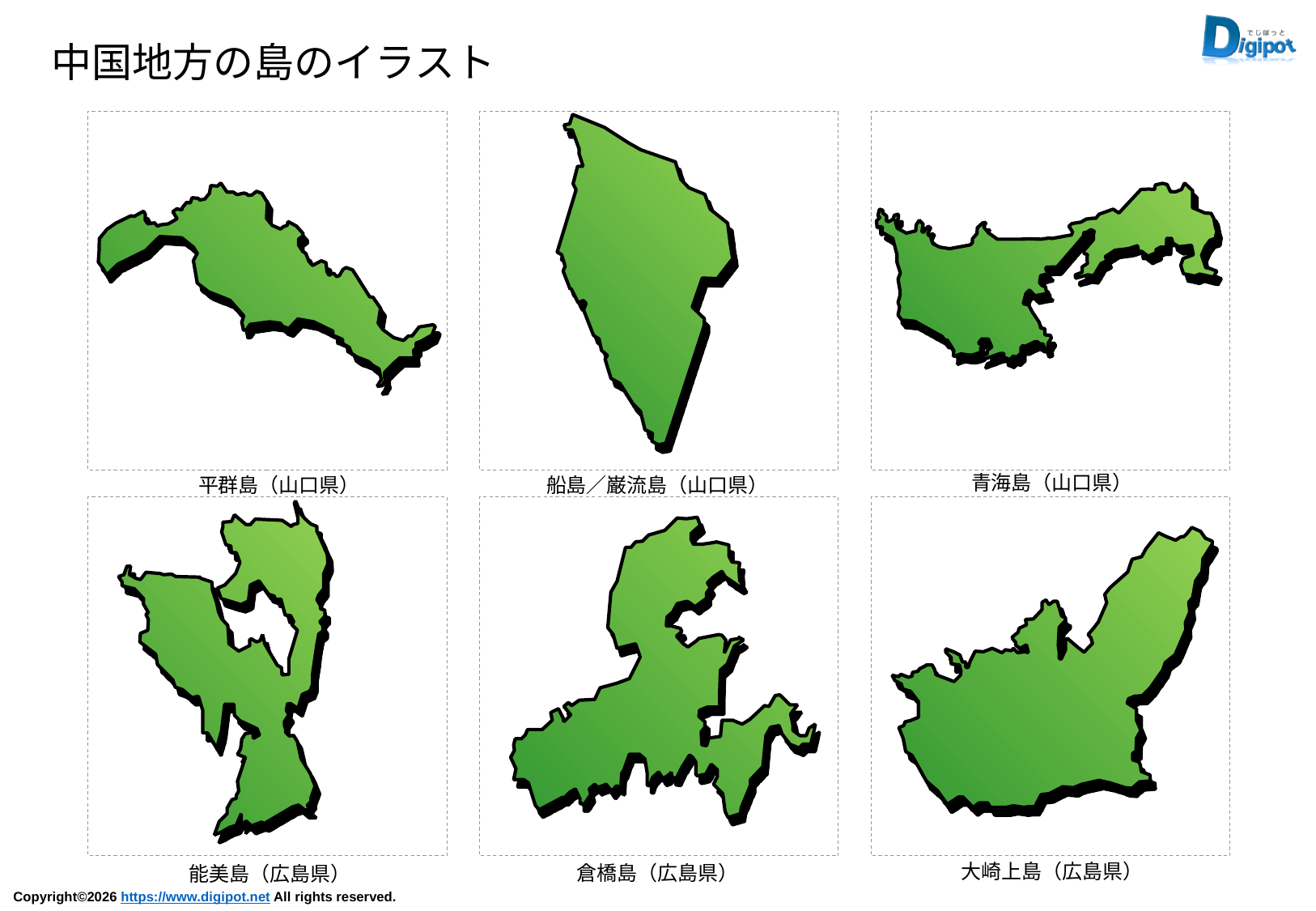

中国地方の島のイラスト

青海島（山口県）
平群島（山口県）
船島／巌流島（山口県）

大崎上島（広島県）
倉橋島（広島県）
能美島（広島県）